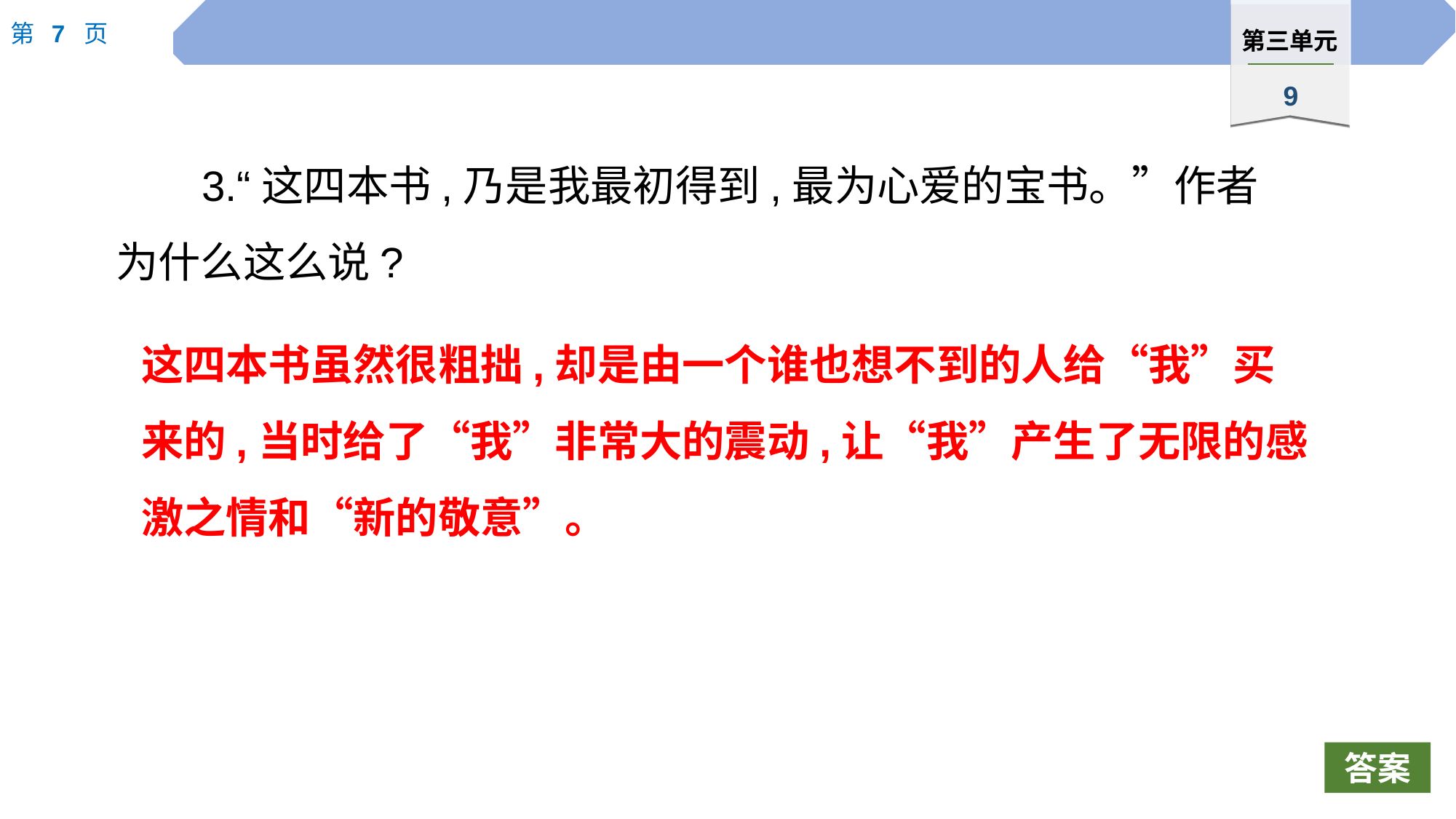

3.“这四本书,乃是我最初得到,最为心爱的宝书。”作者为什么这么说?
这四本书虽然很粗拙,却是由一个谁也想不到的人给“我”买来的,当时给了“我”非常大的震动,让“我”产生了无限的感激之情和“新的敬意”。
答案